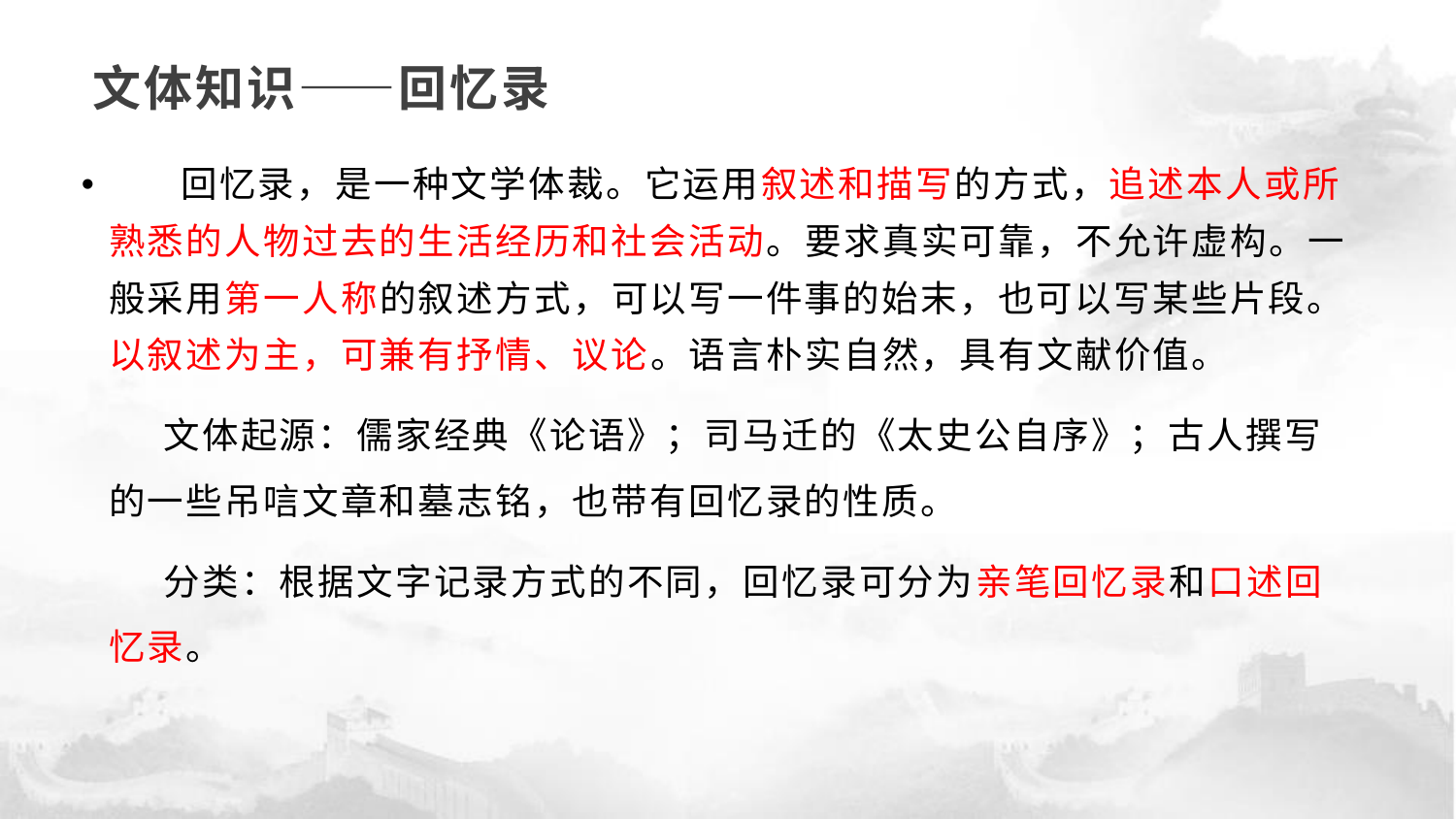

https://www.ypppt.com/
# 文体知识——回忆录
      回忆录，是一种文学体裁。它运用叙述和描写的方式，追述本人或所熟悉的人物过去的生活经历和社会活动。要求真实可靠，不允许虚构。一般采用第一人称的叙述方式，可以写一件事的始末，也可以写某些片段。以叙述为主，可兼有抒情、议论。语言朴实自然，具有文献价值。
文体起源：儒家经典《论语》；司马迁的《太史公自序》；古人撰写的一些吊唁文章和墓志铭，也带有回忆录的性质。
分类：根据文字记录方式的不同，回忆录可分为亲笔回忆录和口述回忆录。